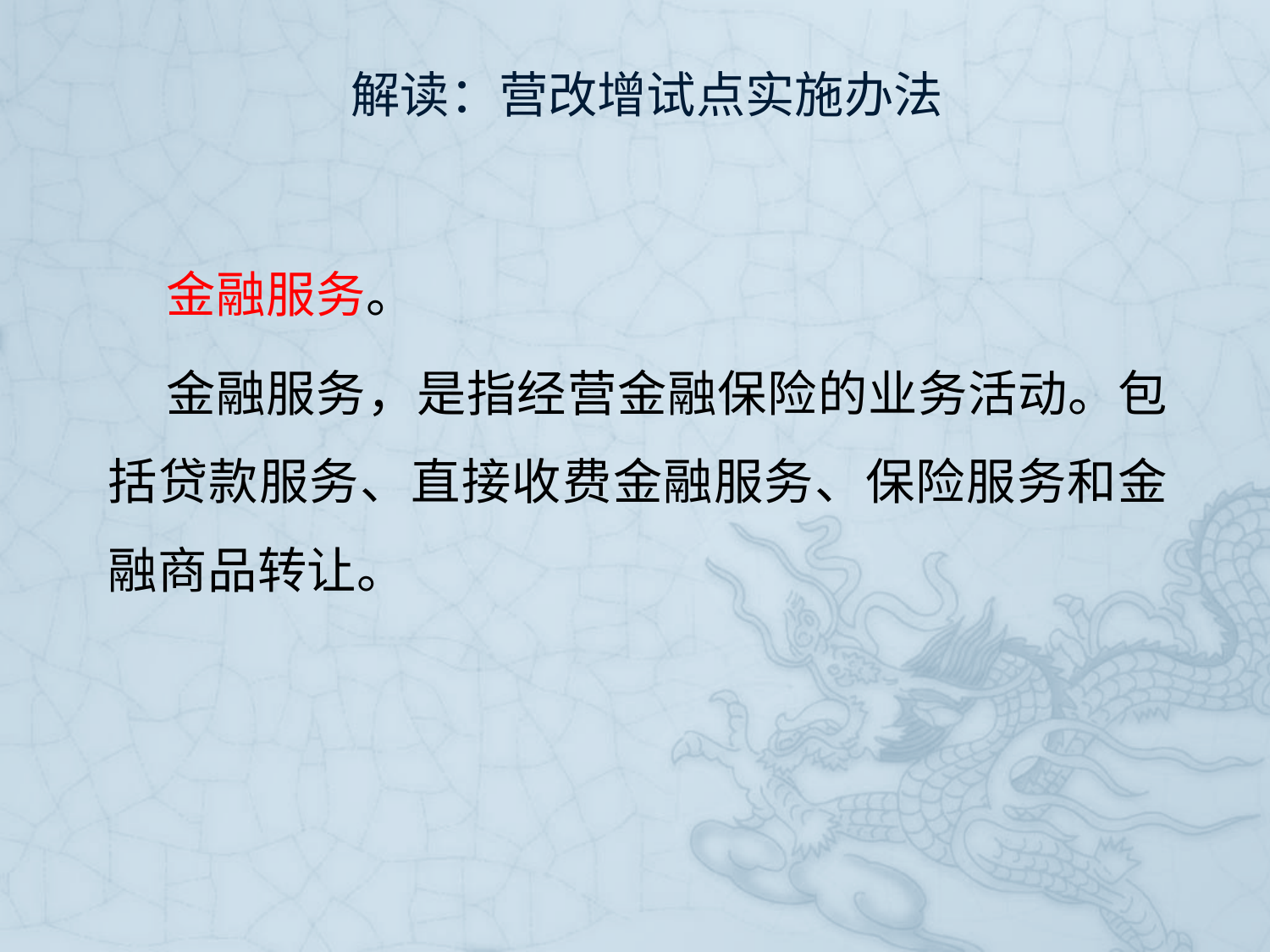

# 解读：营改增试点实施办法

金融服务。
金融服务，是指经营金融保险的业务活动。包括贷款服务、直接收费金融服务、保险服务和金融商品转让。